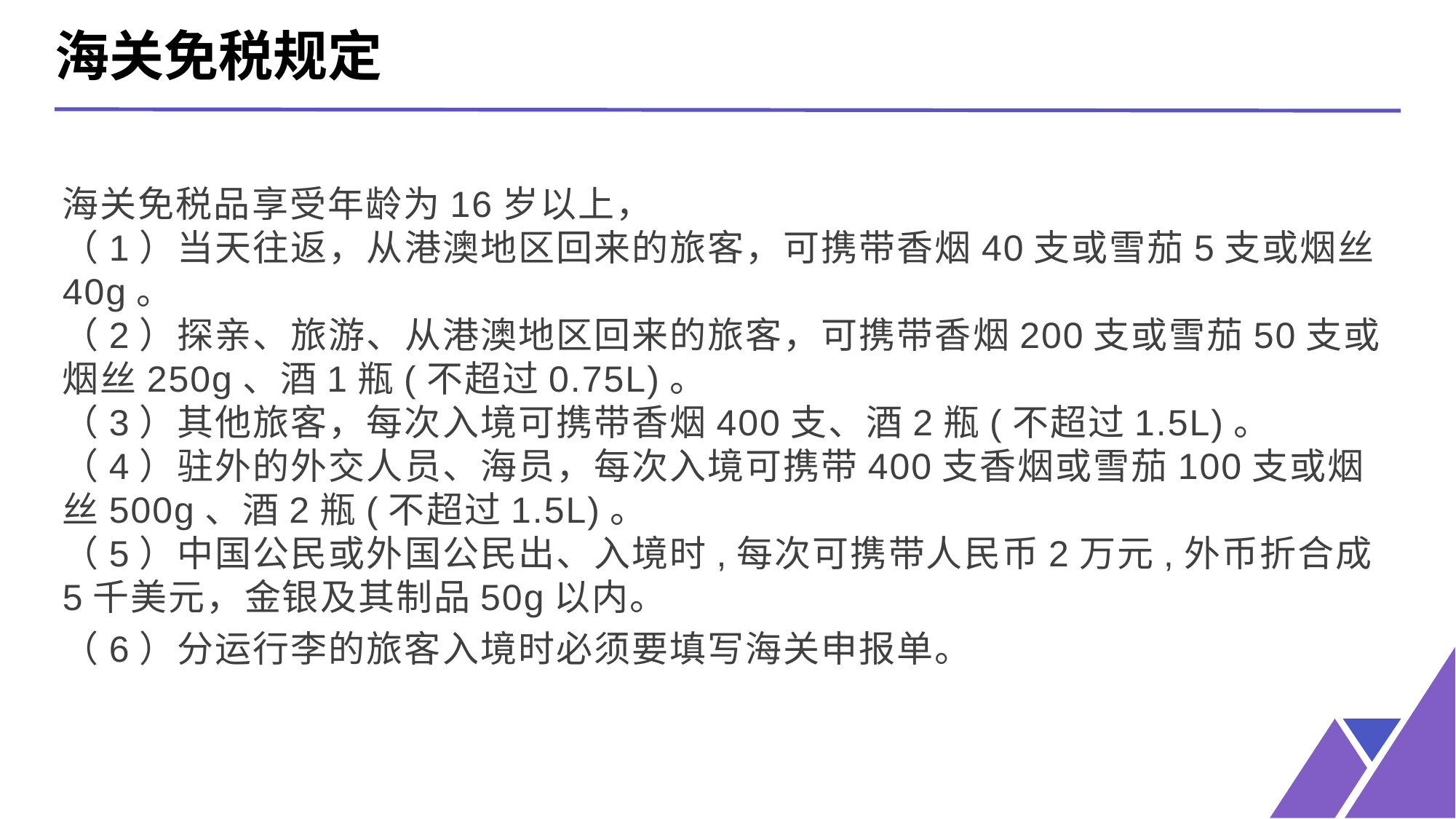

海关免税规定
海关免税品享受年龄为16岁以上，
（1）当天往返，从港澳地区回来的旅客，可携带香烟40支或雪茄5支或烟丝40g。
（2）探亲、旅游、从港澳地区回来的旅客，可携带香烟200支或雪茄50支或烟丝250g、酒1瓶(不超过0.75L)。
（3）其他旅客，每次入境可携带香烟400支、酒2瓶(不超过1.5L)。
（4）驻外的外交人员、海员，每次入境可携带400支香烟或雪茄100支或烟丝500g、酒2瓶(不超过1.5L)。
（5）中国公民或外国公民出、入境时,每次可携带人民币2万元,外币折合成5千美元，金银及其制品50g以内。
（6）分运行李的旅客入境时必须要填写海关申报单。